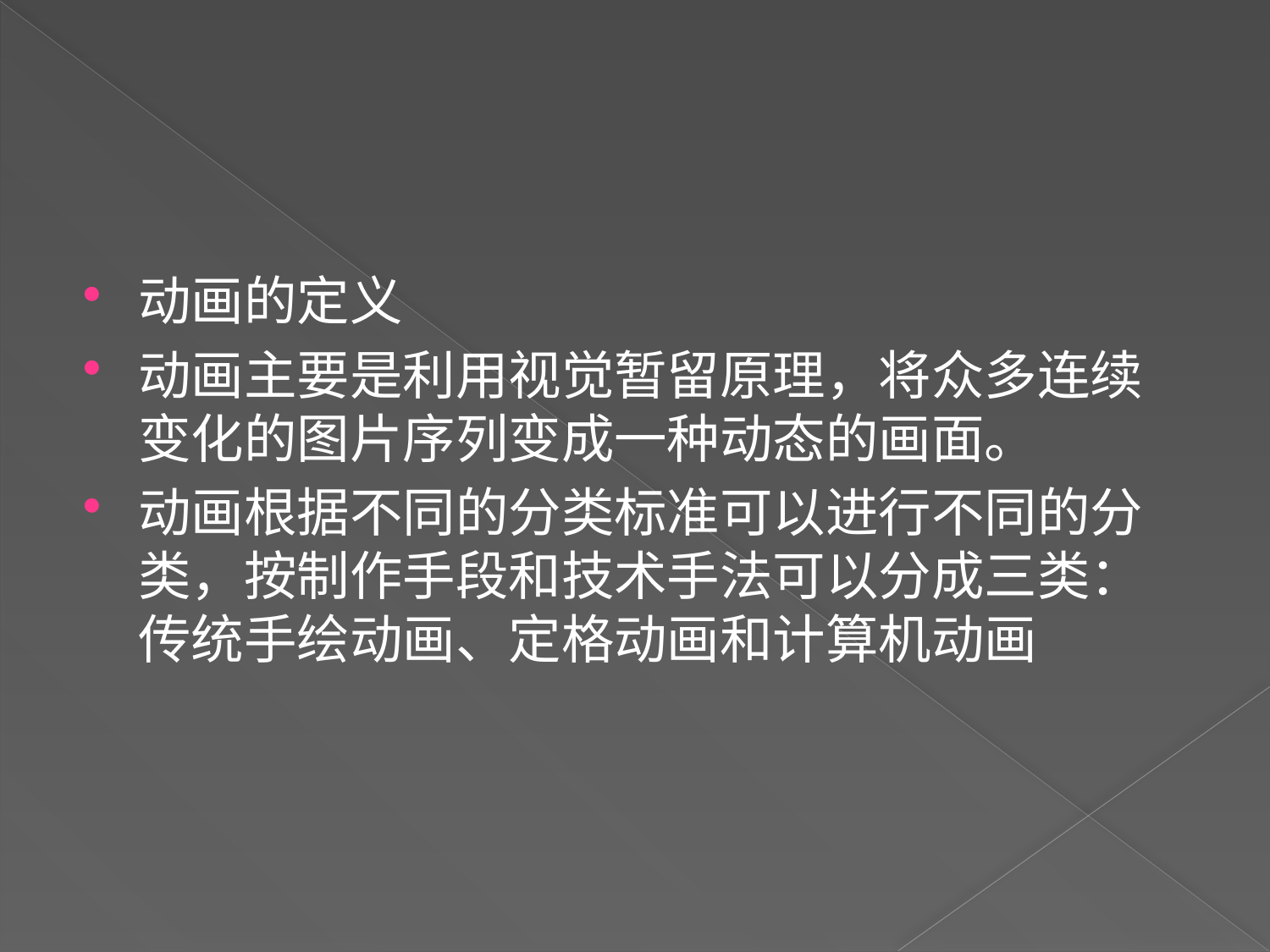

#
动画的定义
动画主要是利用视觉暂留原理，将众多连续变化的图片序列变成一种动态的画面。
动画根据不同的分类标准可以进行不同的分类，按制作手段和技术手法可以分成三类：传统手绘动画、定格动画和计算机动画